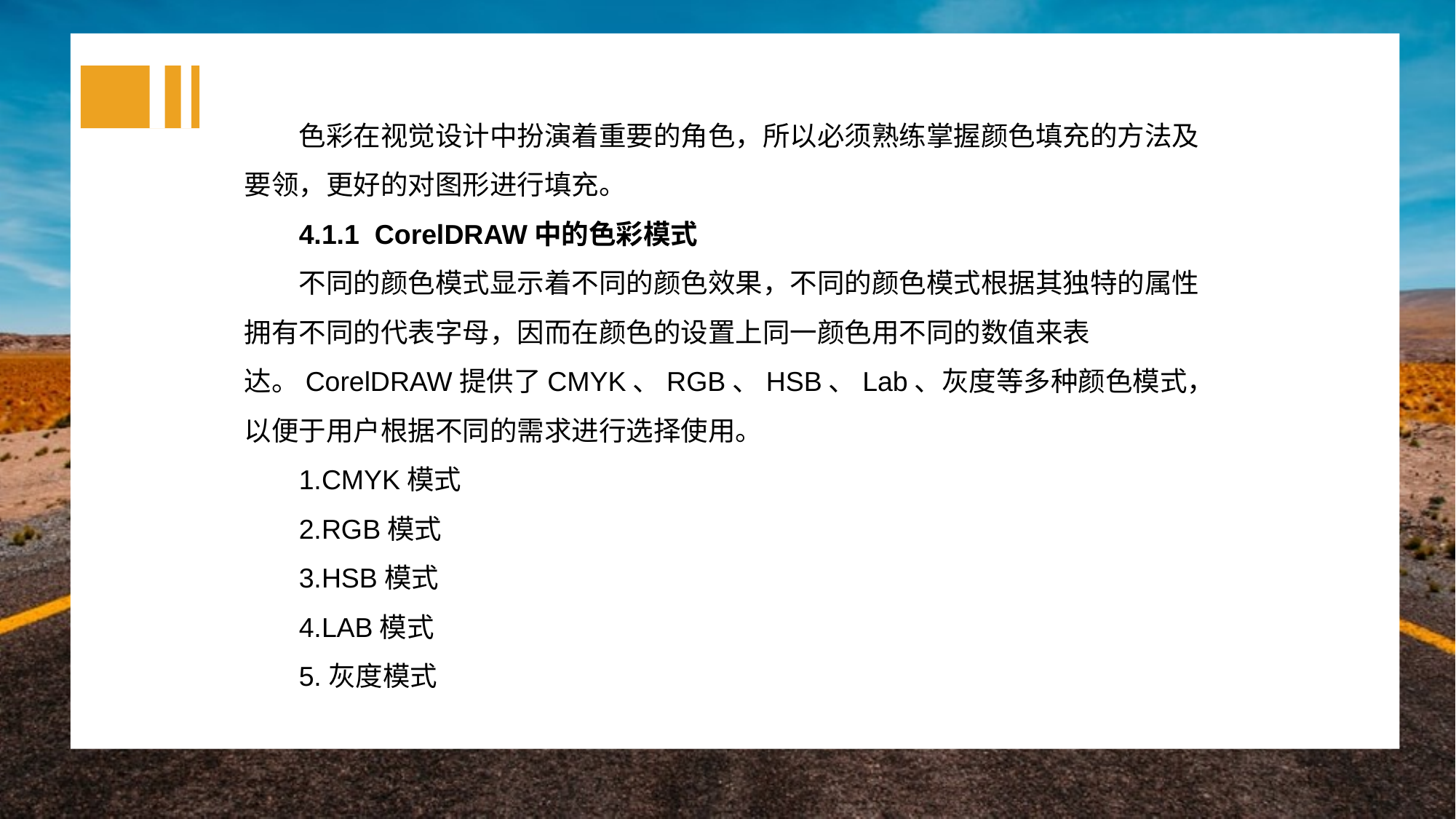

色彩在视觉设计中扮演着重要的角色，所以必须熟练掌握颜色填充的方法及要领，更好的对图形进行填充。
4.1.1  CorelDRAW中的色彩模式
不同的颜色模式显示着不同的颜色效果，不同的颜色模式根据其独特的属性拥有不同的代表字母，因而在颜色的设置上同一颜色用不同的数值来表达。CorelDRAW提供了CMYK、RGB、HSB、Lab、灰度等多种颜色模式，以便于用户根据不同的需求进行选择使用。
1.CMYK模式
2.RGB模式
3.HSB模式
4.LAB模式
5.灰度模式